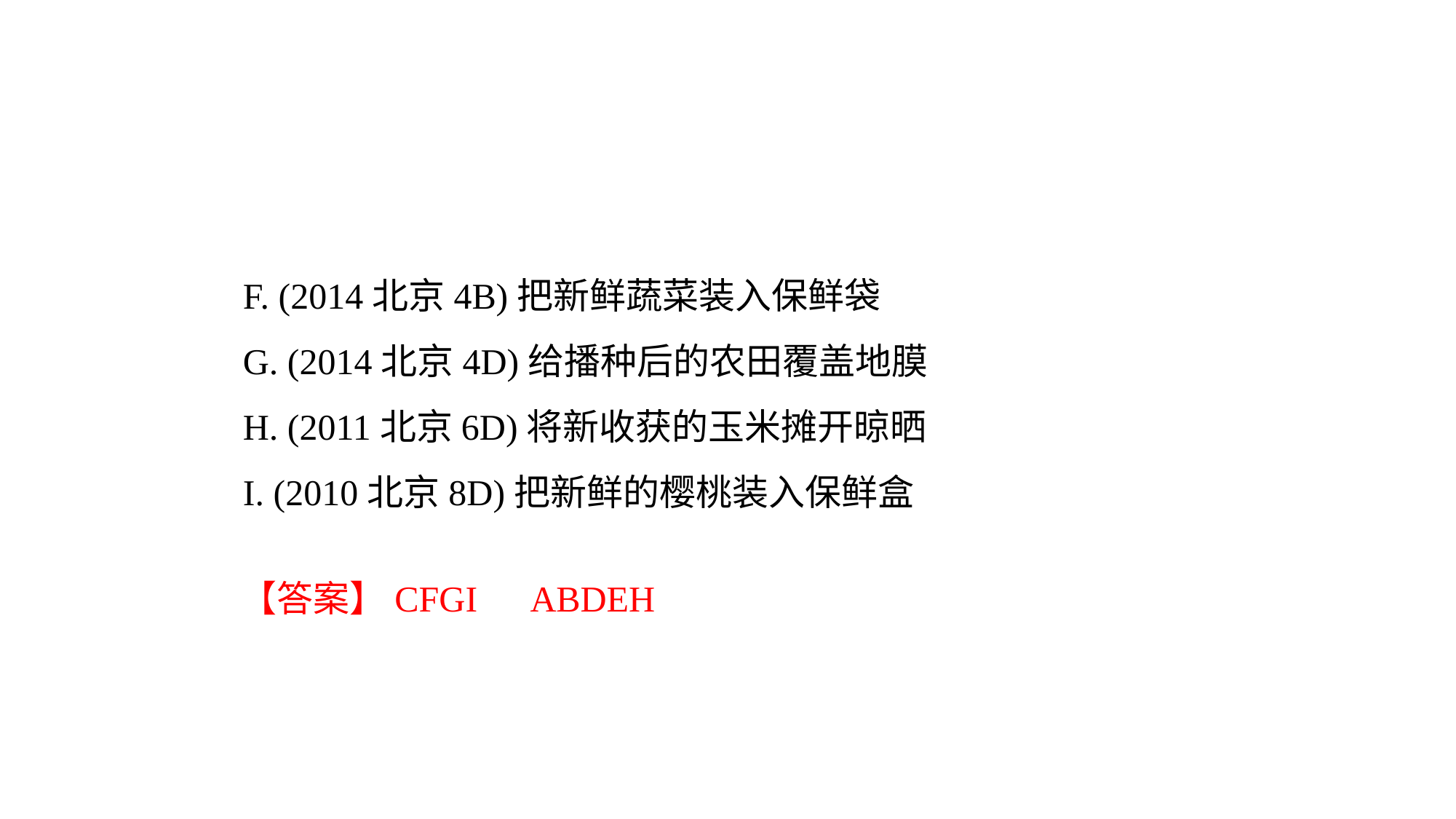

F. (2014北京4B)把新鲜蔬菜装入保鲜袋
G. (2014北京4D)给播种后的农田覆盖地膜
H. (2011北京6D)将新收获的玉米摊开晾晒
I. (2010北京8D)把新鲜的樱桃装入保鲜盒
【答案】CFGI      ABDEH